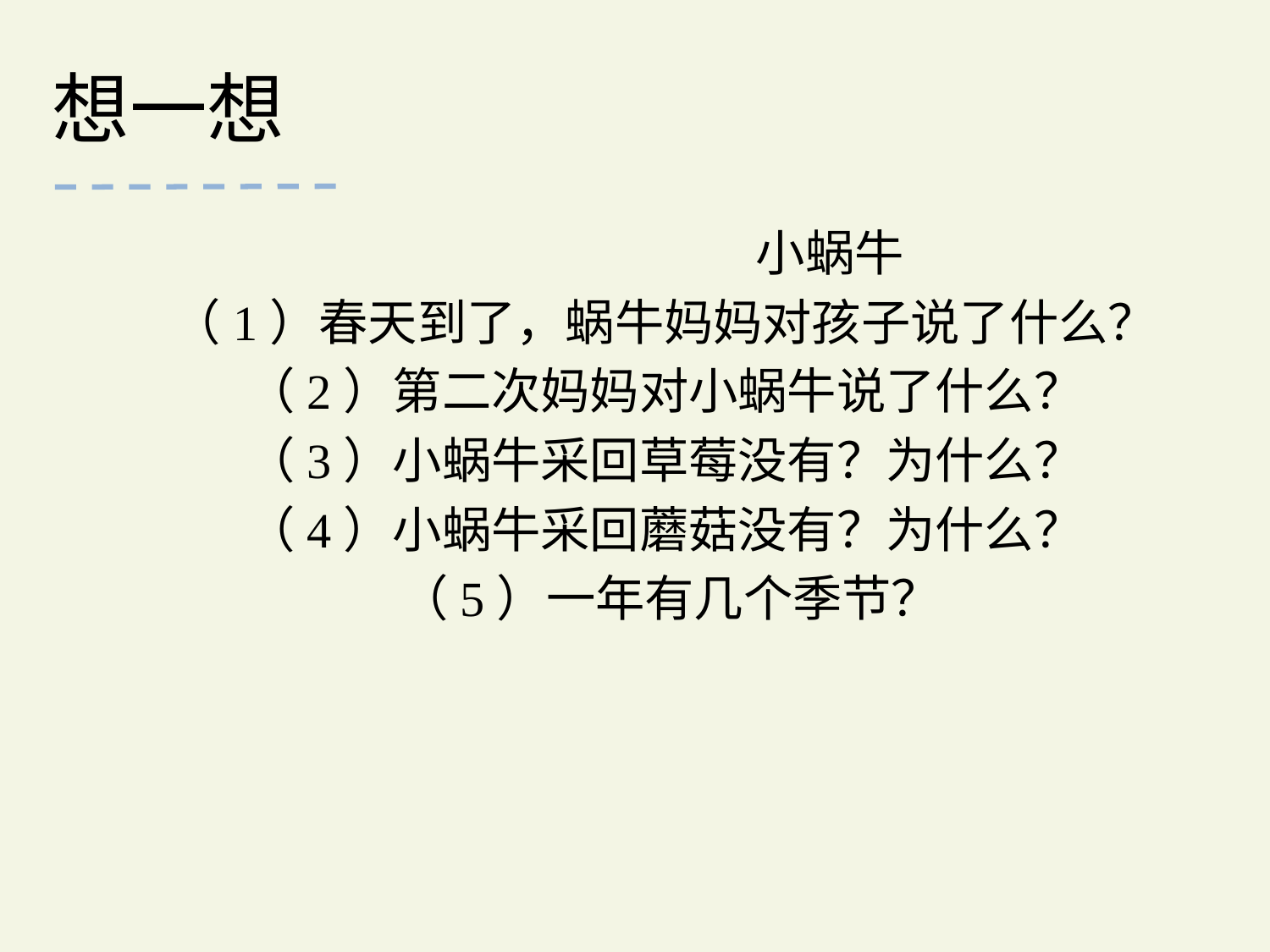

想一想

                                小蜗牛
（1）春天到了，蜗牛妈妈对孩子说了什么？
（2）第二次妈妈对小蜗牛说了什么？
（3）小蜗牛采回草莓没有？为什么？
（4）小蜗牛采回蘑菇没有？为什么？
（5）一年有几个季节？